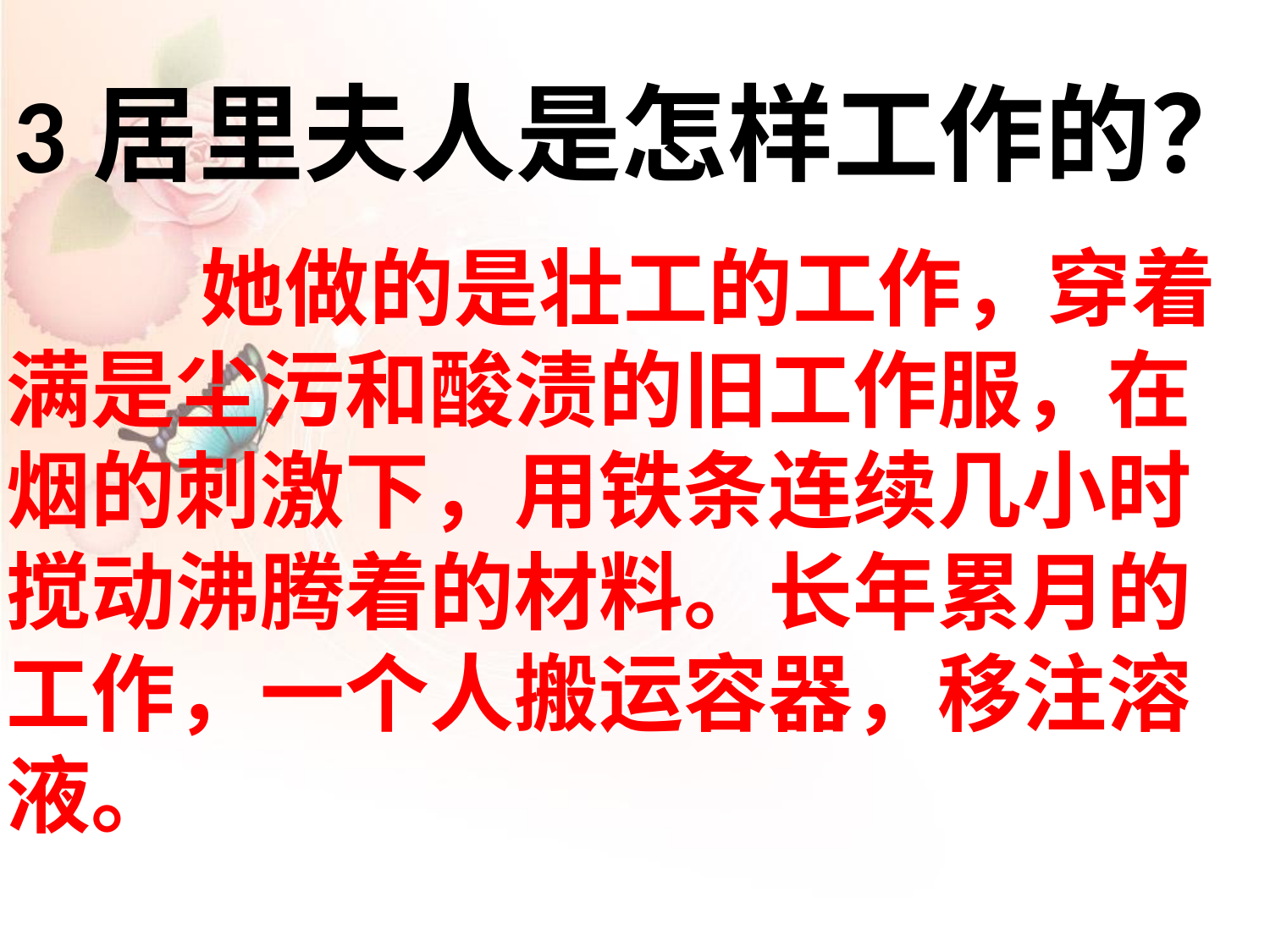

3居里夫人是怎样工作的？
         她做的是壮工的工作，穿着满是尘污和酸渍的旧工作服，在烟的刺激下，用铁条连续几小时搅动沸腾着的材料。长年累月的工作，一个人搬运容器，移注溶液。